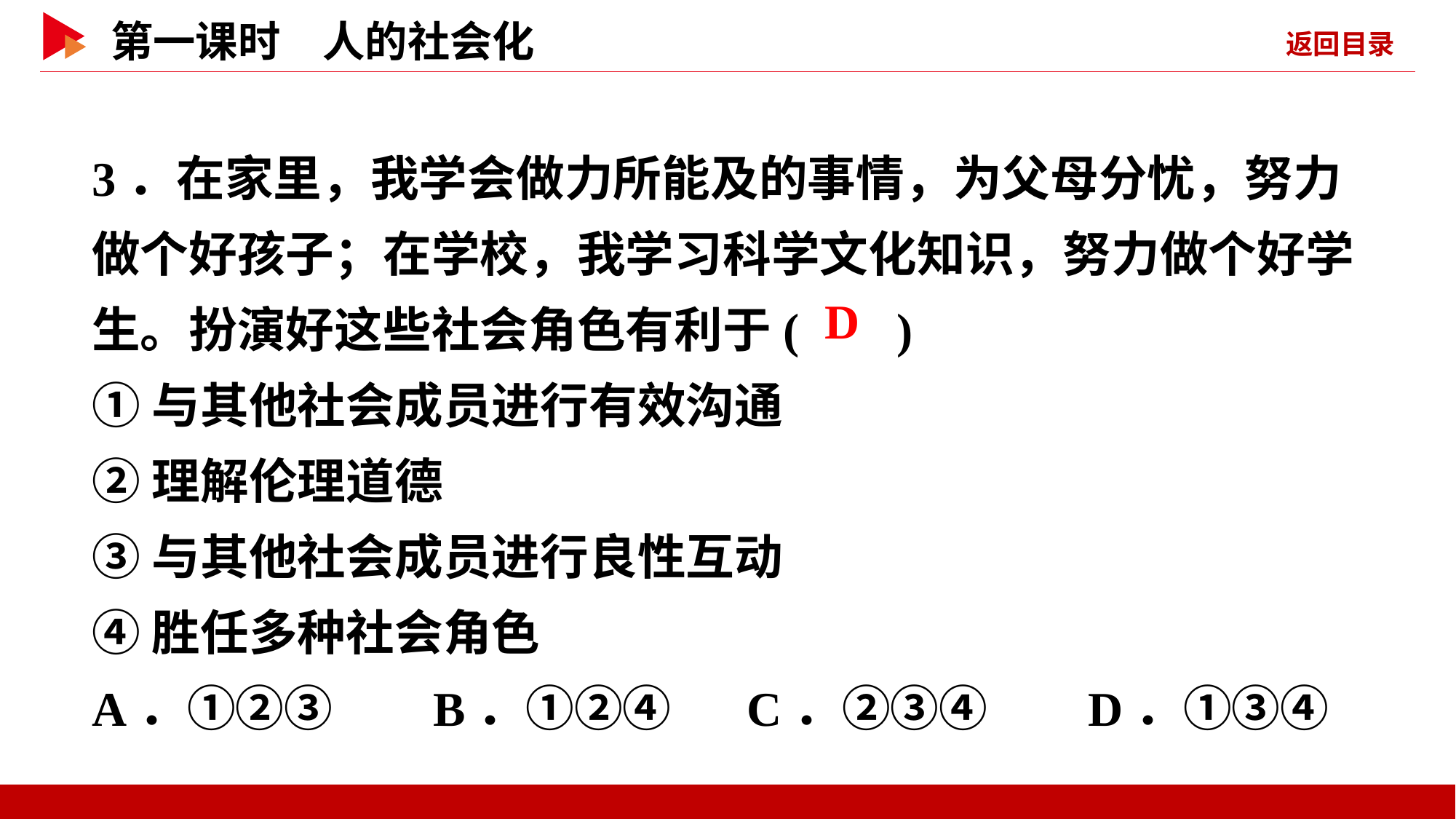

3．在家里，我学会做力所能及的事情，为父母分忧，努力做个好孩子；在学校，我学习科学文化知识，努力做个好学生。扮演好这些社会角色有利于(        )
①与其他社会成员进行有效沟通
②理解伦理道德
③与其他社会成员进行良性互动
④胜任多种社会角色
A．①②③        B．①②④	C．②③④        D．①③④
   D